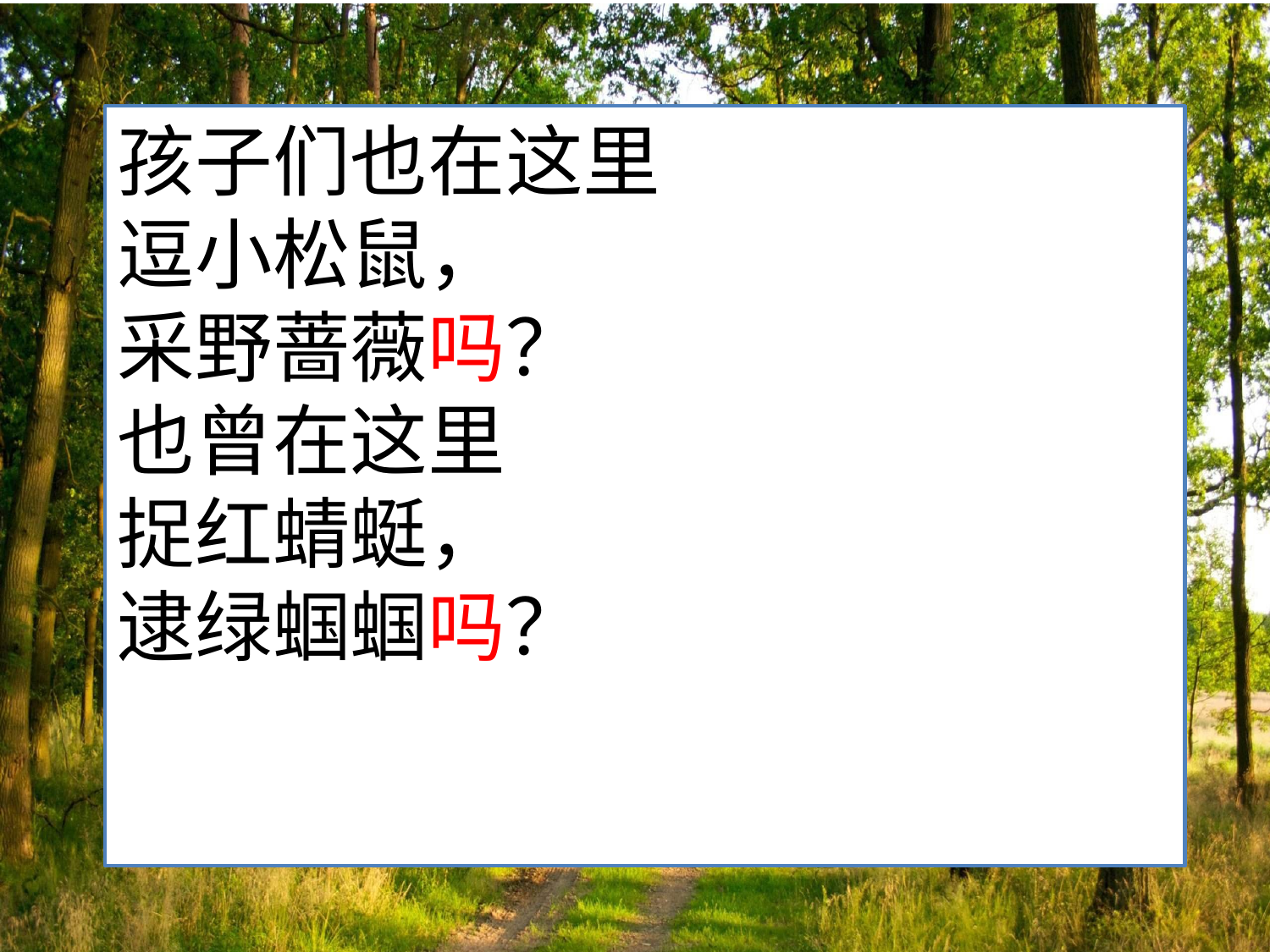

#
孩子们也在这里
逗小松鼠，
采野蔷薇吗？
也曾在这里
捉红蜻蜓，
逮绿蝈蝈吗？